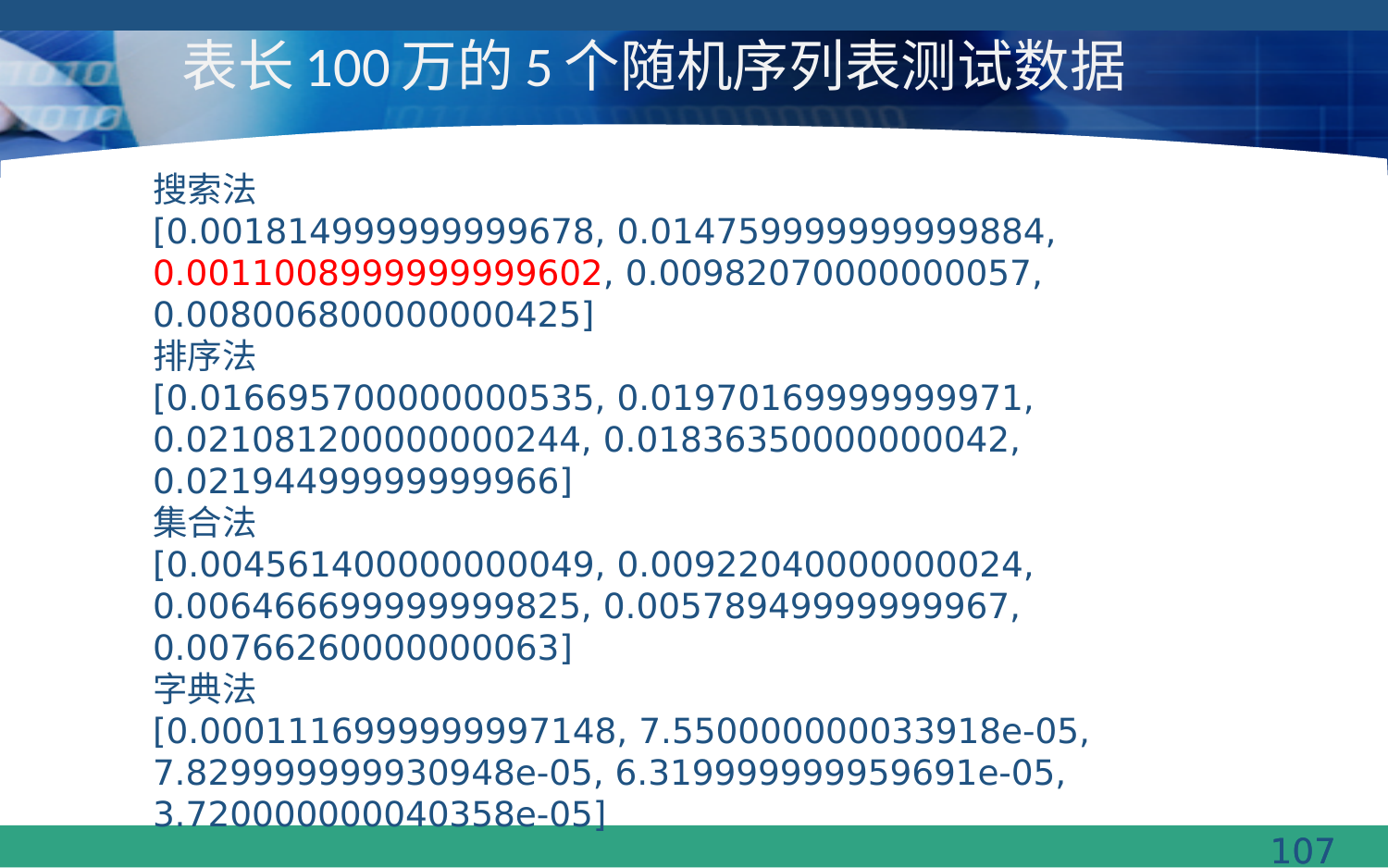

# 表长100万的5个随机序列表测试数据
搜索法
[0.001814999999999678, 0.014759999999999884, 0.0011008999999999602, 0.00982070000000057, 0.008006800000000425]
排序法
[0.016695700000000535, 0.01970169999999971, 0.021081200000000244, 0.01836350000000042, 0.02194499999999966]
集合法
[0.004561400000000049, 0.00922040000000024, 0.006466699999999825, 0.00578949999999967, 0.00766260000000063]
字典法
[0.0001116999999997148, 7.550000000033918e-05, 7.829999999930948e-05, 6.319999999959691e-05, 3.720000000040358e-05]